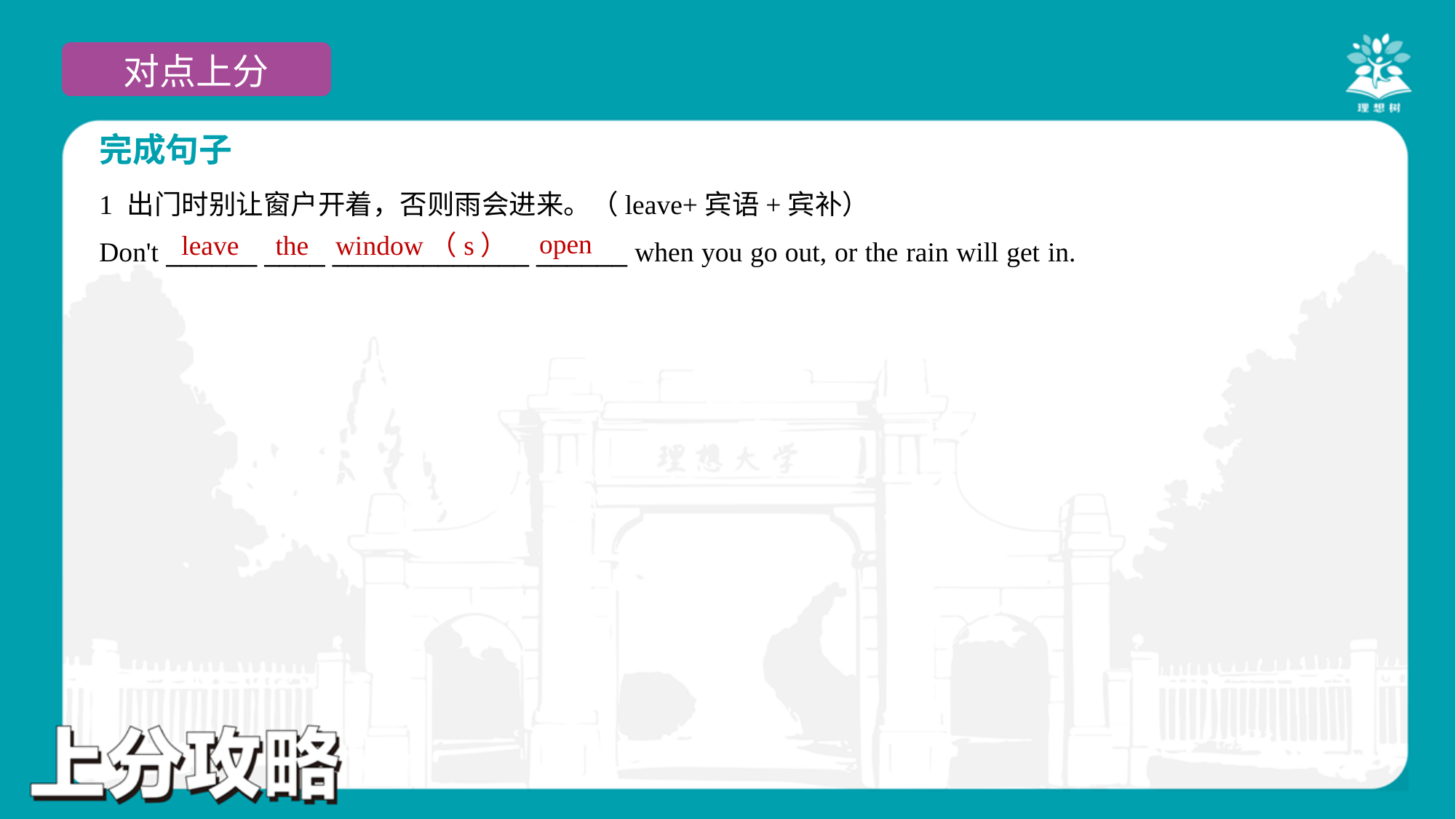

完成句子
1 出门时别让窗户开着，否则雨会进来。（leave+宾语+宾补）
Don't ______ ____ _____________ ______ when you go out, or the rain will get in.
open
leave
the
window（s）